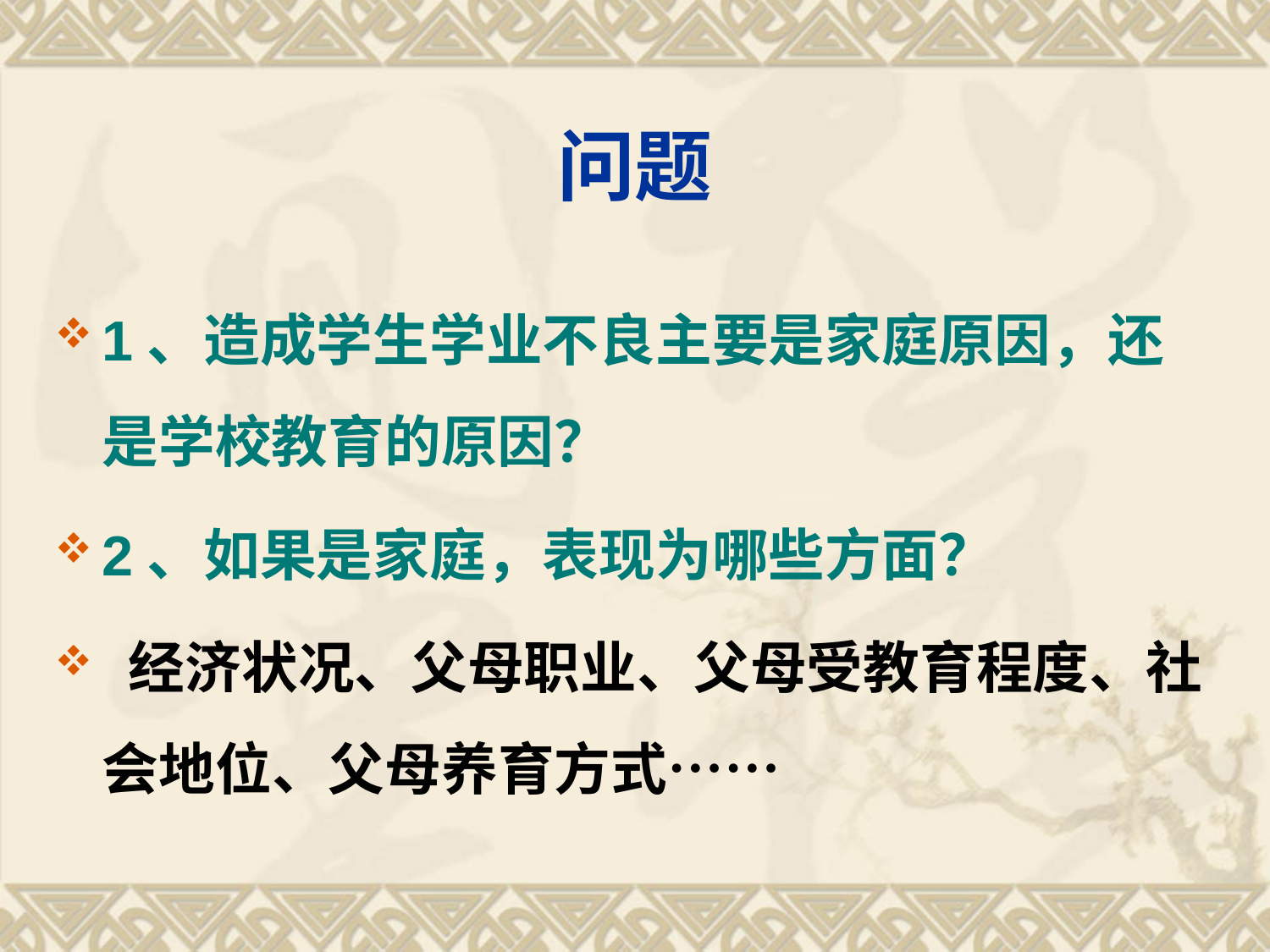

# 问题
1、造成学生学业不良主要是家庭原因，还是学校教育的原因？
2、如果是家庭，表现为哪些方面？
 经济状况、父母职业、父母受教育程度、社会地位、父母养育方式……